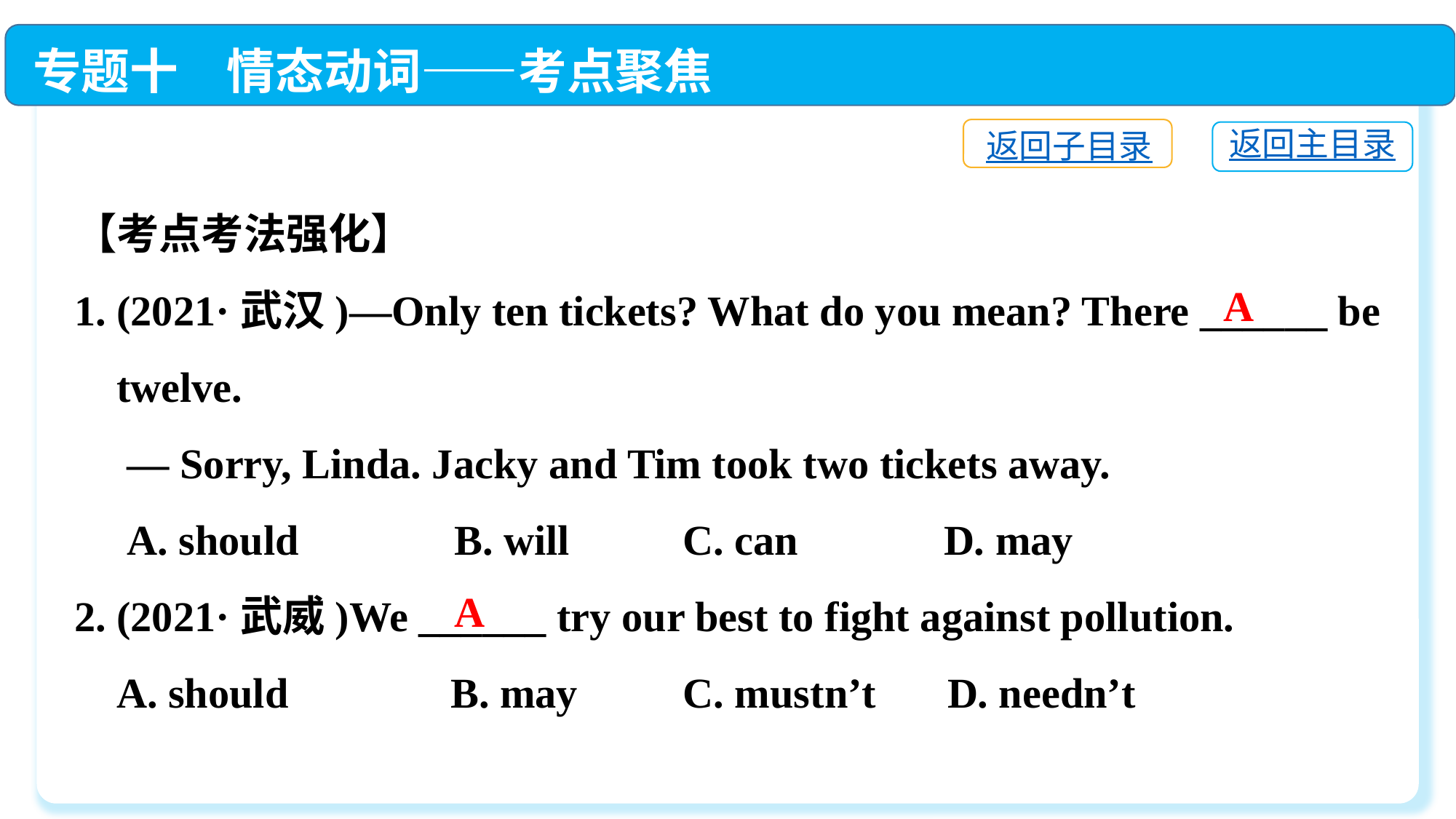

专题十　情态动词——考点聚焦

返回子目录
返回主目录
【考点考法强化】
1. (2021·武汉)—Only ten tickets? What do you mean? There ______ be
    twelve.
     — Sorry, Linda. Jacky and Tim took two tickets away.
     A. should	     B. will	      C. can	          D. may
2. (2021·武威)We ______ try our best to fight against pollution.
    A. should	               B. may	      C. mustn’t	D. needn’t

A
A